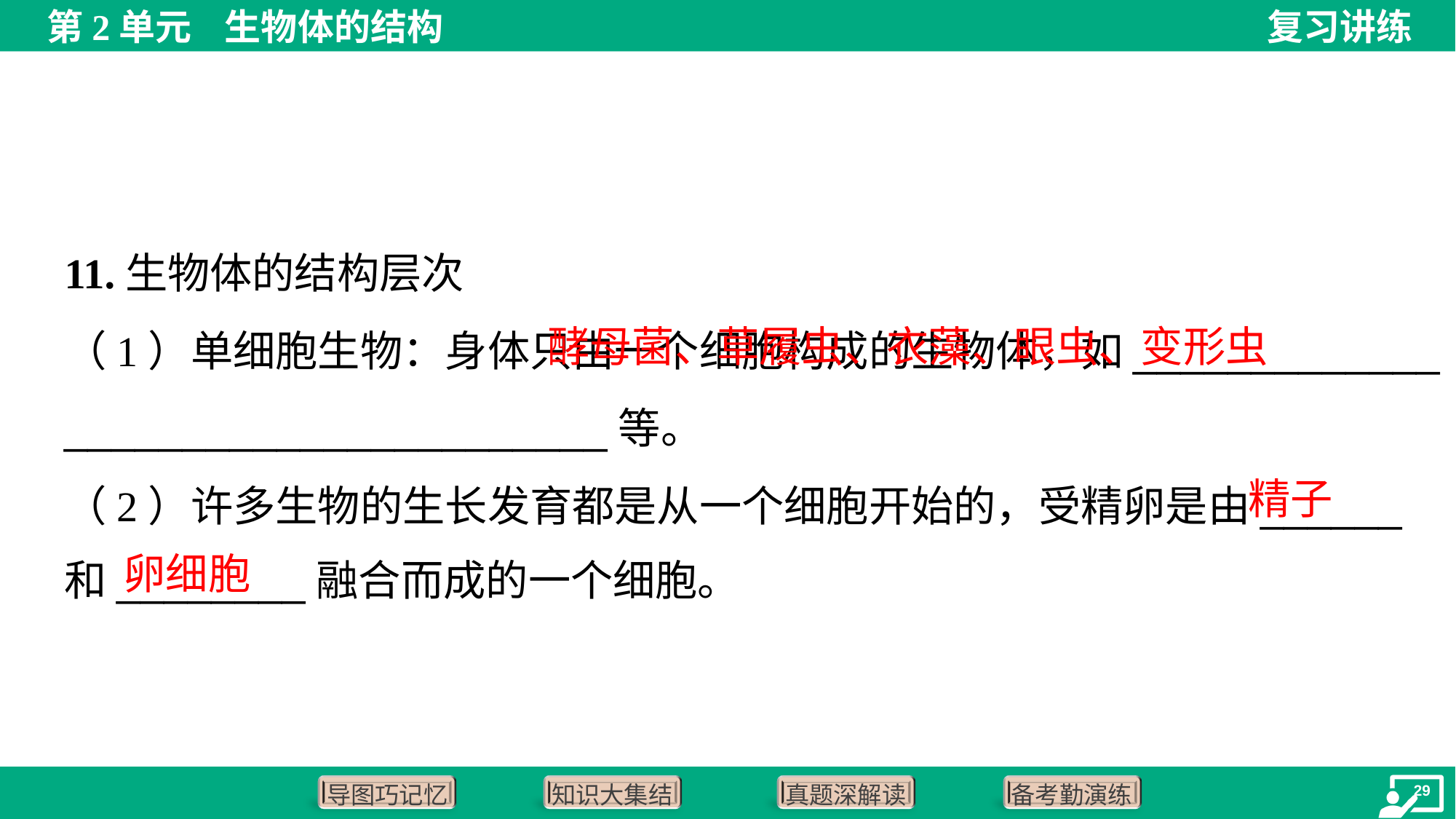

11.生物体的结构层次
                                                  酵母菌、草履虫、衣藻、眼虫、变形虫
（1）单细胞生物：身体只由一个细胞构成的生物体，如_____________
_______________________等。
（2）许多生物的生长发育都是从一个细胞开始的，受精卵是由______
和________融合而成的一个细胞。
精子
卵细胞